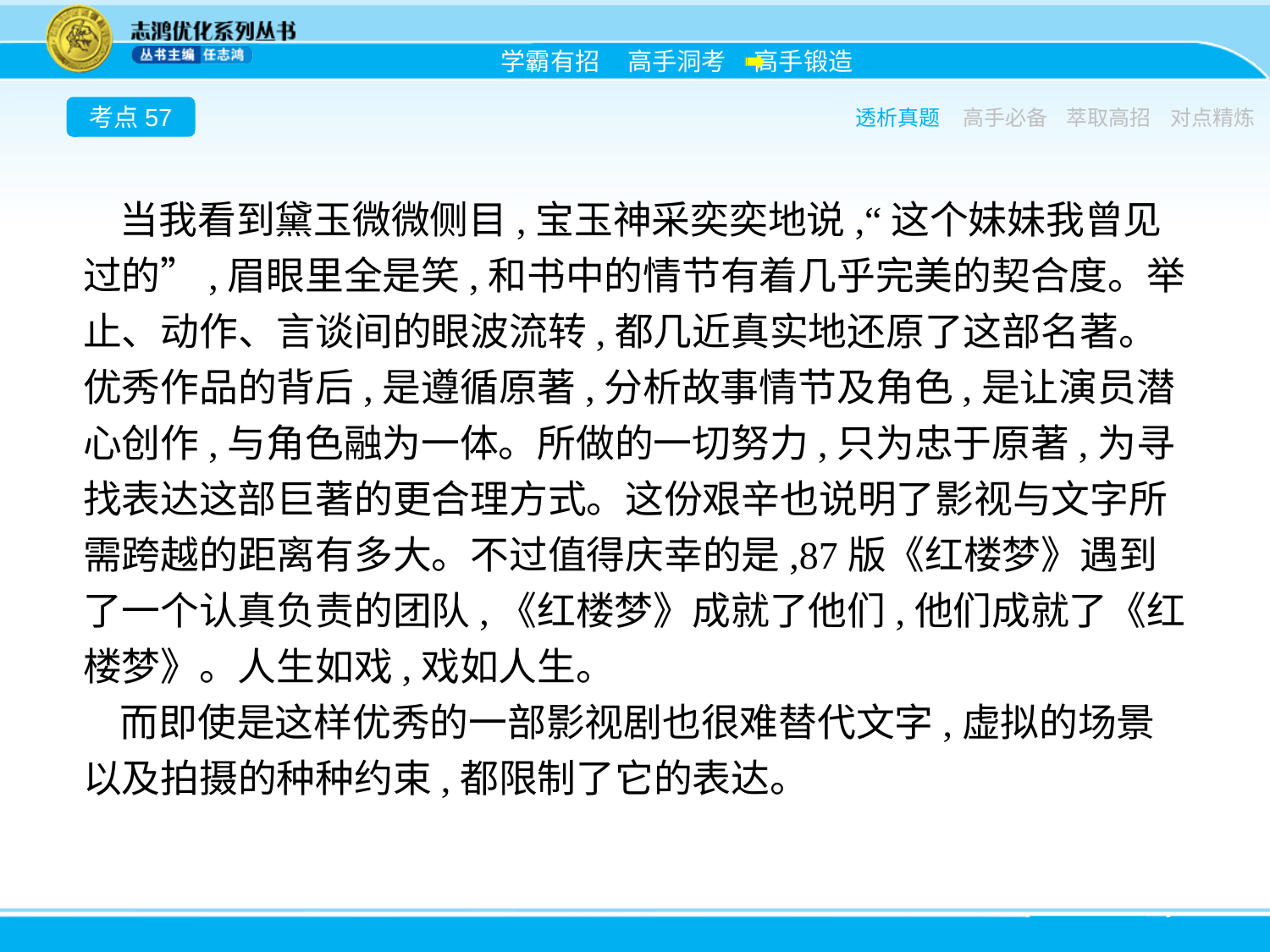

考点57
透析真题
高手必备
萃取高招
对点精炼
当我看到黛玉微微侧目,宝玉神采奕奕地说,“这个妹妹我曾见过的”,眉眼里全是笑,和书中的情节有着几乎完美的契合度。举止、动作、言谈间的眼波流转,都几近真实地还原了这部名著。优秀作品的背后,是遵循原著,分析故事情节及角色,是让演员潜心创作,与角色融为一体。所做的一切努力,只为忠于原著,为寻找表达这部巨著的更合理方式。这份艰辛也说明了影视与文字所需跨越的距离有多大。不过值得庆幸的是,87版《红楼梦》遇到了一个认真负责的团队,《红楼梦》成就了他们,他们成就了《红楼梦》。人生如戏,戏如人生。
而即使是这样优秀的一部影视剧也很难替代文字,虚拟的场景以及拍摄的种种约束,都限制了它的表达。